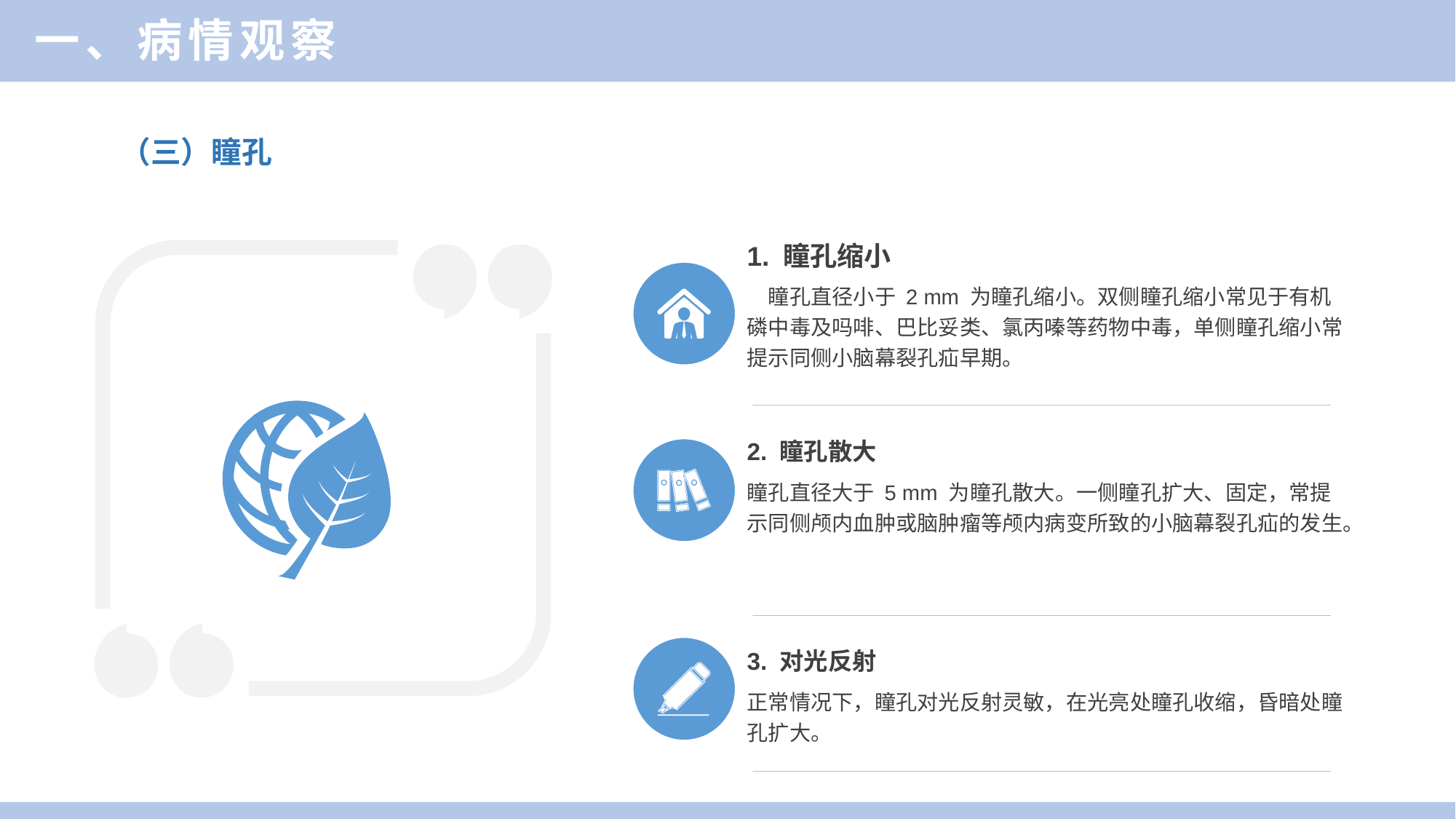

一、病情观察
（三）瞳孔
1. 瞳孔缩小
　瞳孔直径小于 2 mm 为瞳孔缩小。双侧瞳孔缩小常见于有机
磷中毒及吗啡、巴比妥类、氯丙嗪等药物中毒，单侧瞳孔缩小常提示同侧小脑幕裂孔疝早期。

2. 瞳孔散大
瞳孔直径大于 5 mm 为瞳孔散大。一侧瞳孔扩大、固定，常提示同侧颅内血肿或脑肿瘤等颅内病变所致的小脑幕裂孔疝的发生。

3. 对光反射
正常情况下，瞳孔对光反射灵敏，在光亮处瞳孔收缩，昏暗处瞳孔扩大。